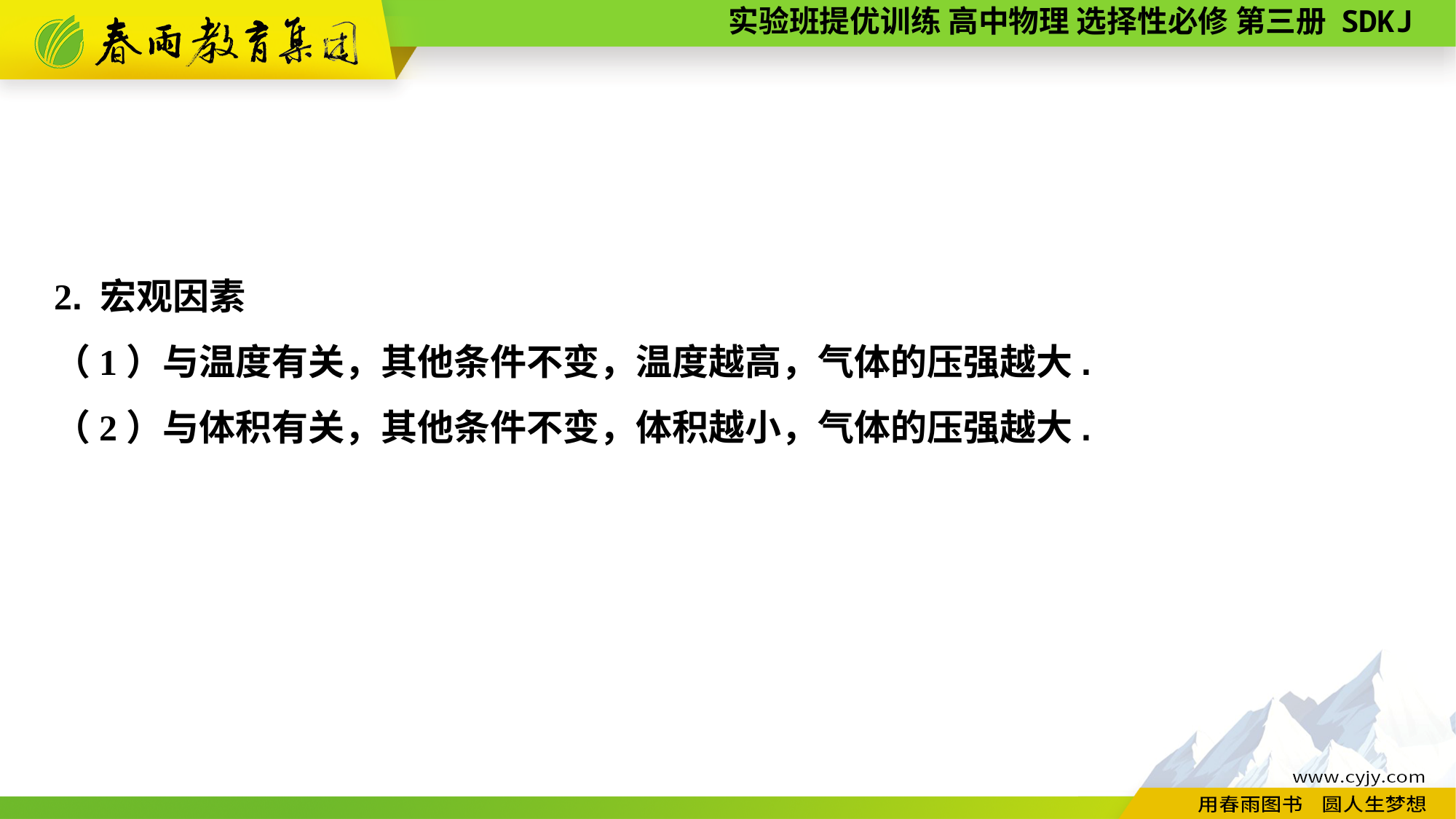

2. 宏观因素
（1）与温度有关，其他条件不变，温度越高，气体的压强越大.
（2）与体积有关，其他条件不变，体积越小，气体的压强越大.